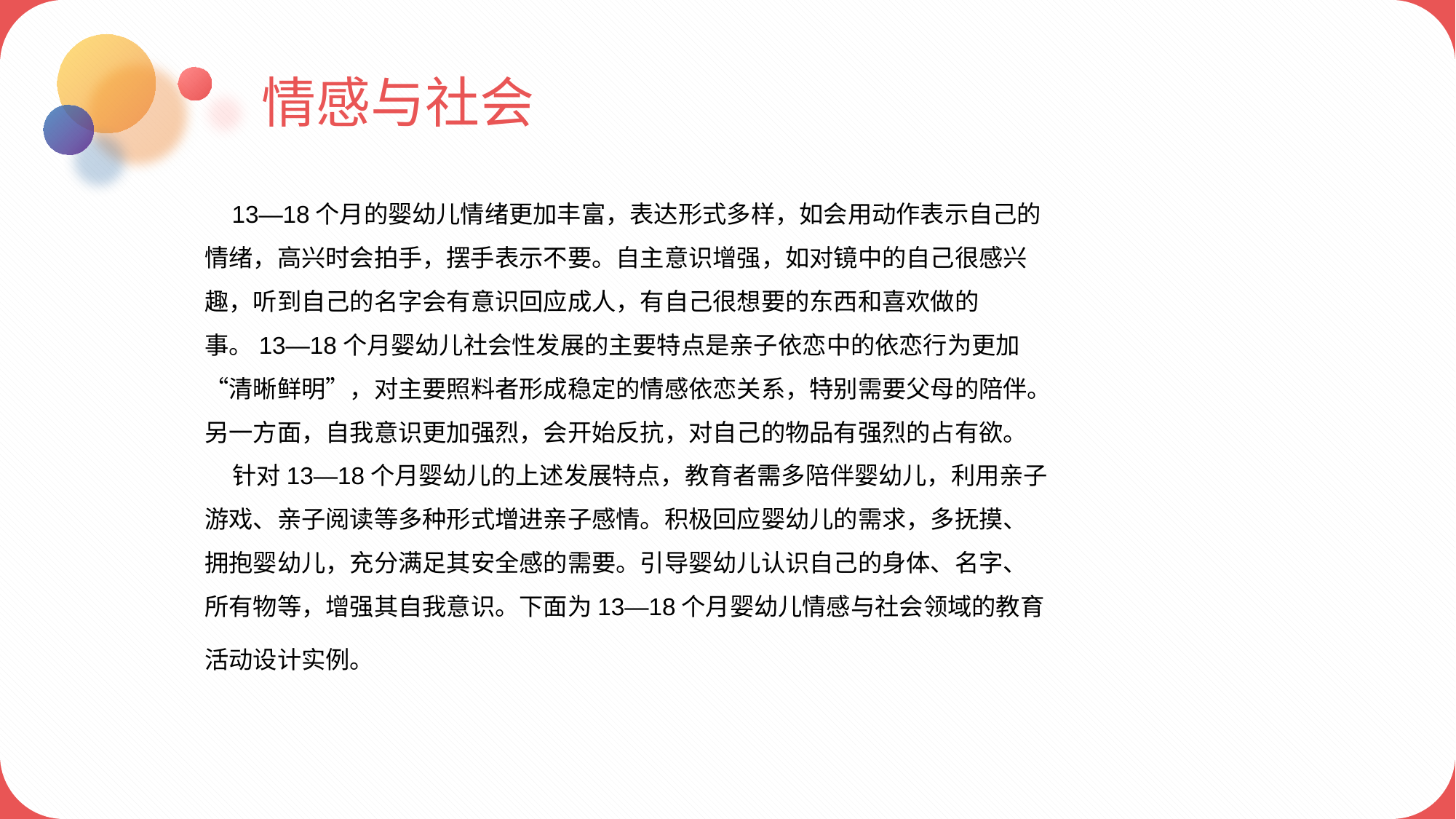

情感与社会
    13—18个月的婴幼儿情绪更加丰富，表达形式多样，如会用动作表示自己的情绪，高兴时会拍手，摆手表示不要。自主意识增强，如对镜中的自己很感兴趣，听到自己的名字会有意识回应成人，有自己很想要的东西和喜欢做的事。13—18个月婴幼儿社会性发展的主要特点是亲子依恋中的依恋行为更加“清晰鲜明”，对主要照料者形成稳定的情感依恋关系，特别需要父母的陪伴。另一方面，自我意识更加强烈，会开始反抗，对自己的物品有强烈的占有欲。
    针对13—18个月婴幼儿的上述发展特点，教育者需多陪伴婴幼儿，利用亲子游戏、亲子阅读等多种形式增进亲子感情。积极回应婴幼儿的需求，多抚摸、拥抱婴幼儿，充分满足其安全感的需要。引导婴幼儿认识自己的身体、名字、所有物等，增强其自我意识。下面为13—18个月婴幼儿情感与社会领域的教育活动设计实例。